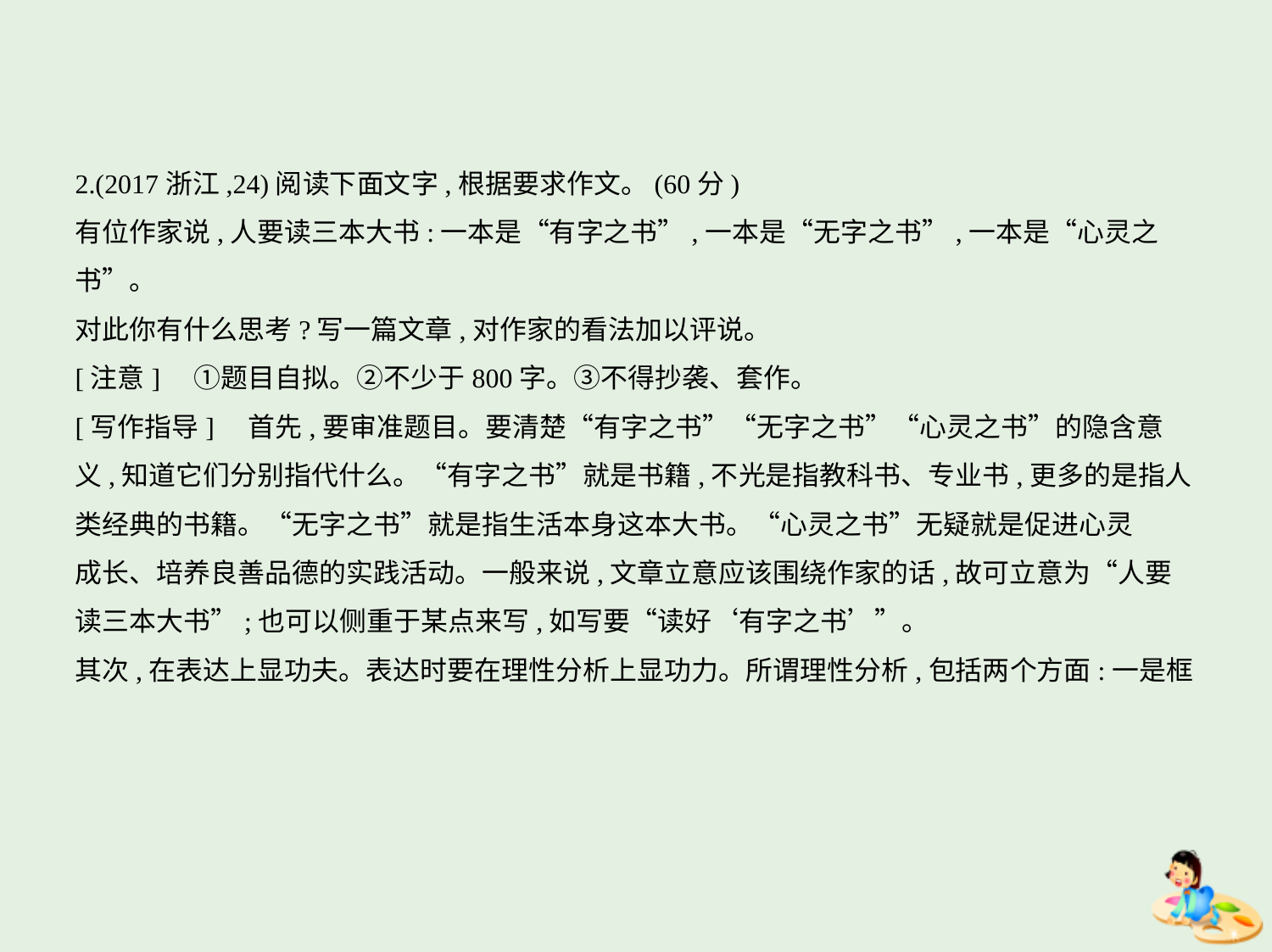

2.(2017浙江,24)阅读下面文字,根据要求作文。(60分)
有位作家说,人要读三本大书:一本是“有字之书”,一本是“无字之书”,一本是“心灵之
书”。
对此你有什么思考?写一篇文章,对作家的看法加以评说。
[注意]　①题目自拟。②不少于800字。③不得抄袭、套作。
[写作指导]　首先,要审准题目。要清楚“有字之书”“无字之书”“心灵之书”的隐含意
义,知道它们分别指代什么。“有字之书”就是书籍,不光是指教科书、专业书,更多的是指人
类经典的书籍。“无字之书”就是指生活本身这本大书。“心灵之书”无疑就是促进心灵
成长、培养良善品德的实践活动。一般来说,文章立意应该围绕作家的话,故可立意为“人要
读三本大书”;也可以侧重于某点来写,如写要“读好‘有字之书’”。
其次,在表达上显功夫。表达时要在理性分析上显功力。所谓理性分析,包括两个方面:一是框